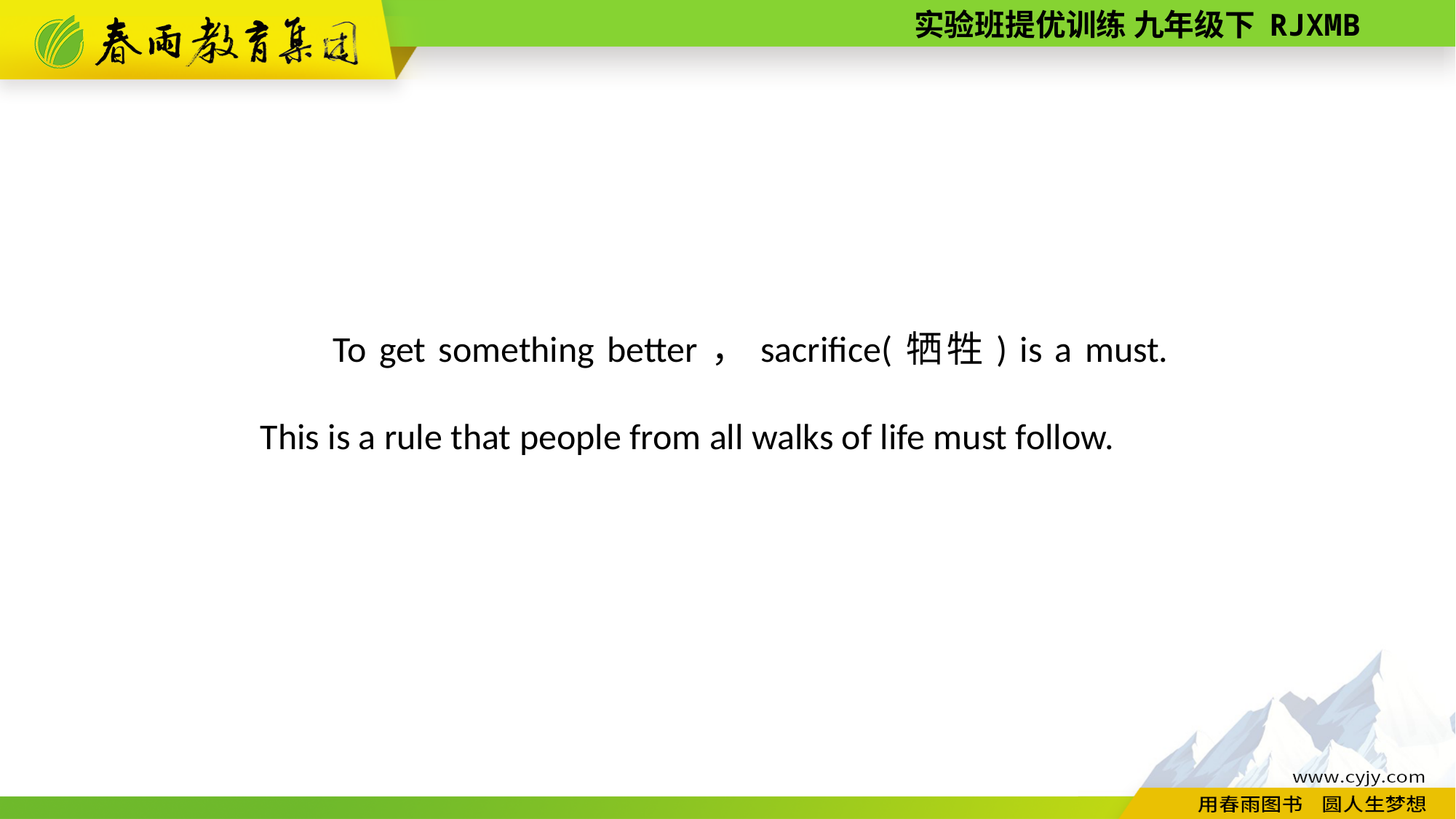

To get something better，sacrifice(牺牲) is a must. This is a rule that people from all walks of life must follow.